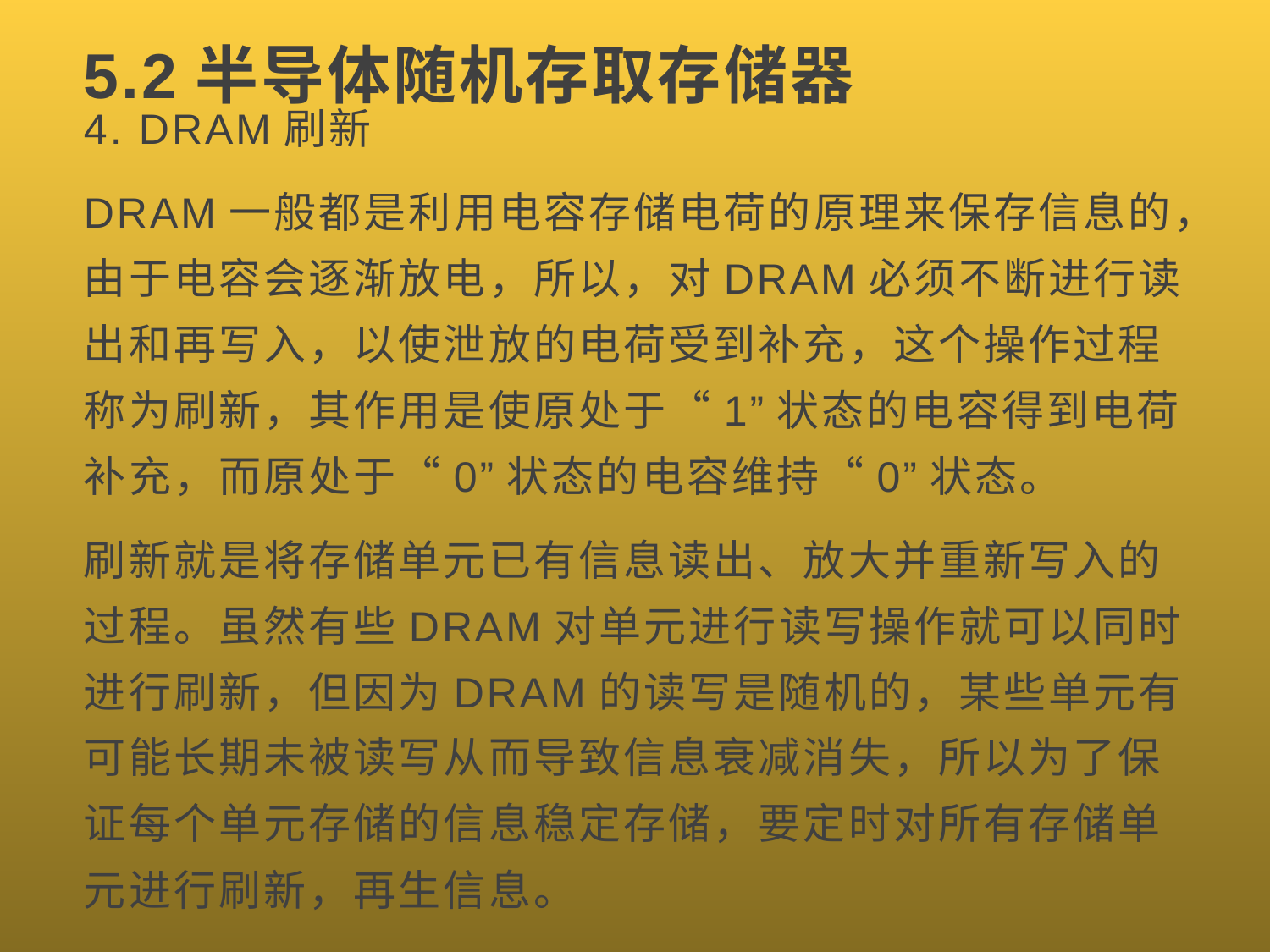

# 5.2半导体随机存取存储器
4. DRAM刷新
DRAM一般都是利用电容存储电荷的原理来保存信息的，由于电容会逐渐放电，所以，对DRAM必须不断进行读出和再写入，以使泄放的电荷受到补充，这个操作过程称为刷新，其作用是使原处于“1”状态的电容得到电荷补充，而原处于“0”状态的电容维持“0”状态。
刷新就是将存储单元已有信息读出、放大并重新写入的过程。虽然有些DRAM对单元进行读写操作就可以同时进行刷新，但因为DRAM的读写是随机的，某些单元有可能长期未被读写从而导致信息衰减消失，所以为了保证每个单元存储的信息稳定存储，要定时对所有存储单元进行刷新，再生信息。